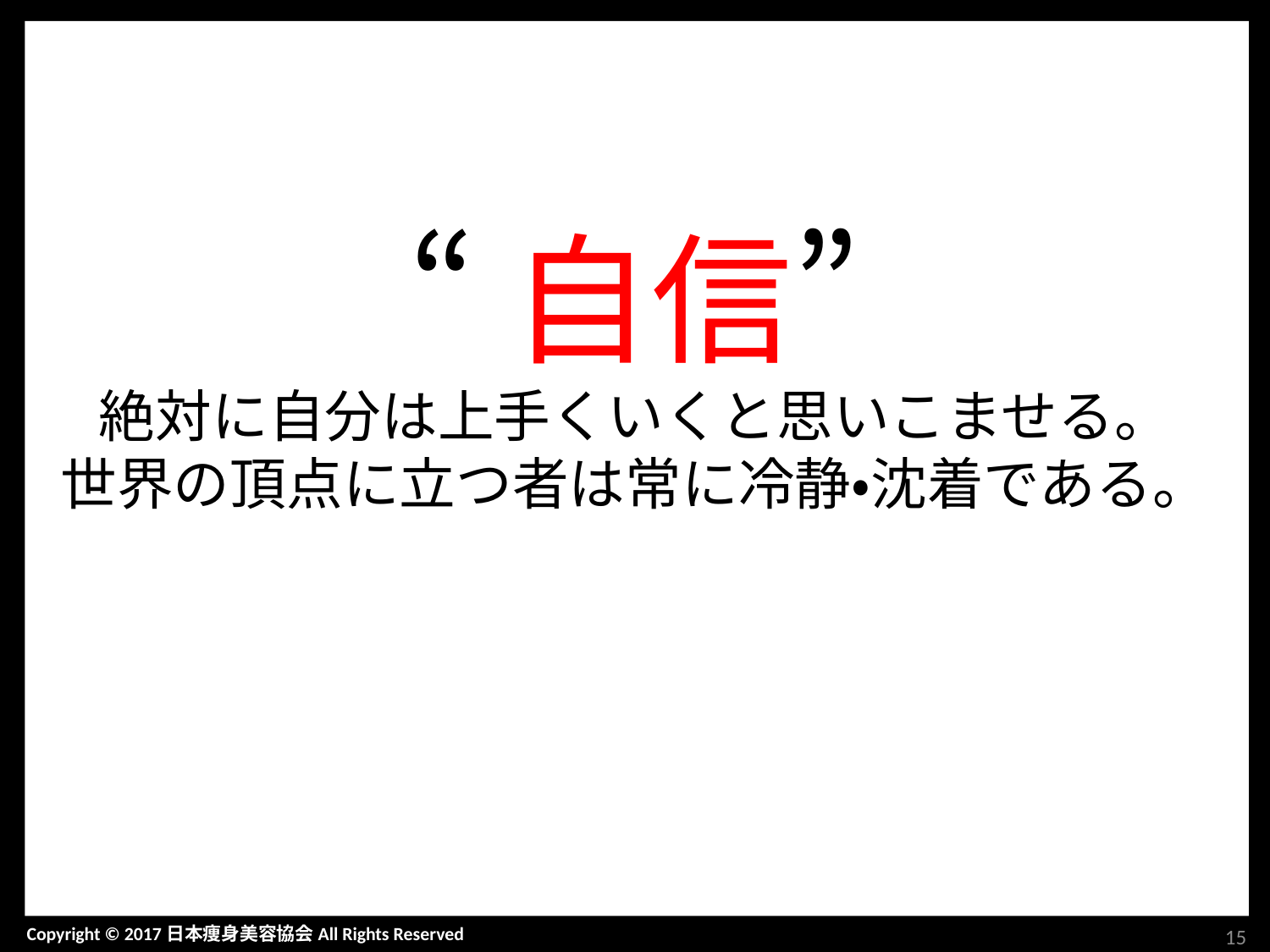

“自信”
絶対に自分は上手くいくと思いこませる。
世界の頂点に立つ者は常に冷静・沈着である。